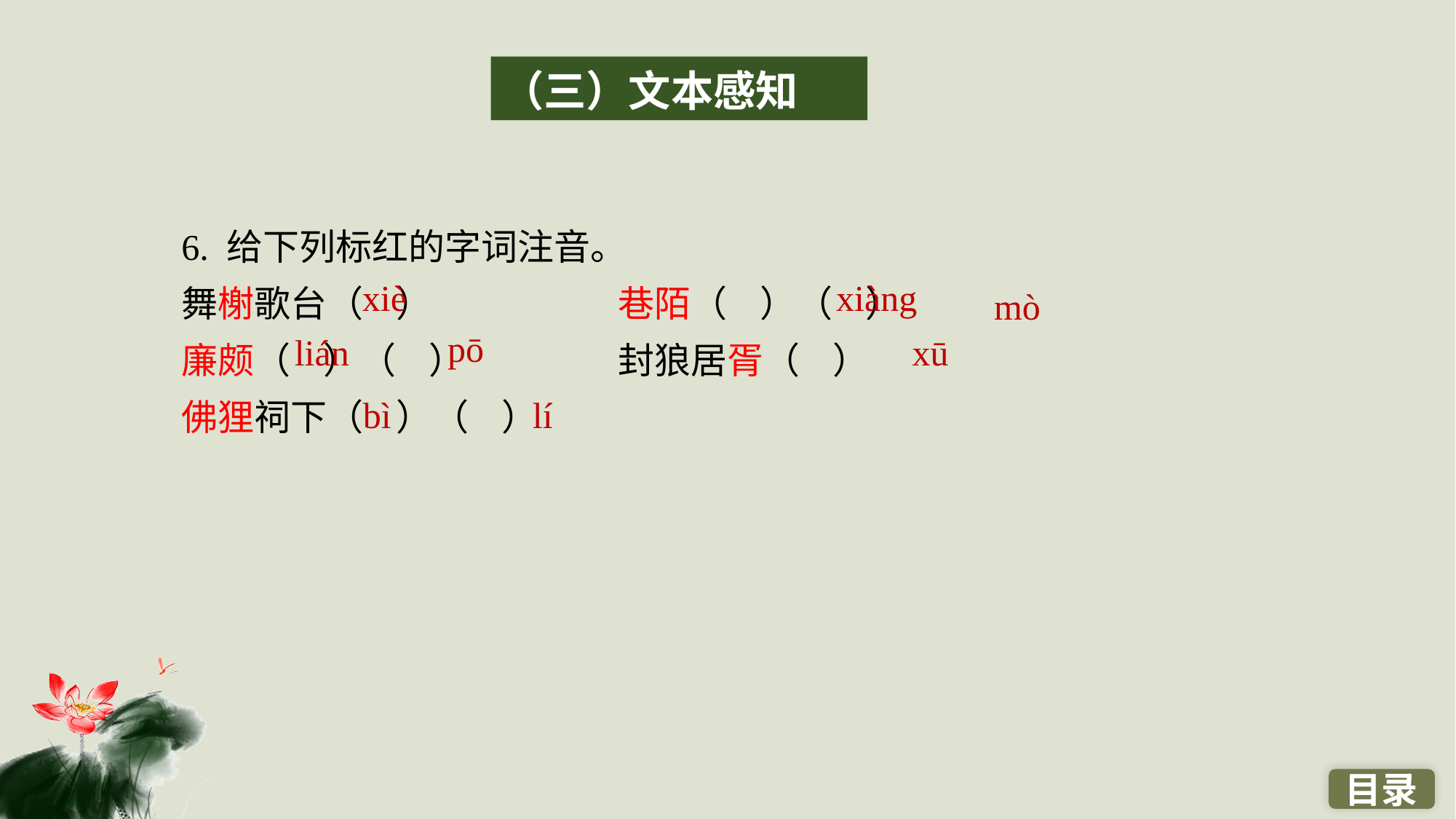

（三）文本感知
6. 给下列标红的字词注音。
舞榭歌台（    ）　　		巷陌（    ）（    ）
廉颇（    ）（    ）		封狼居胥（    ）
佛狸祠下（    ）（    ）
xiè
xiàng
mò
pō
lián
xū
bì
lí